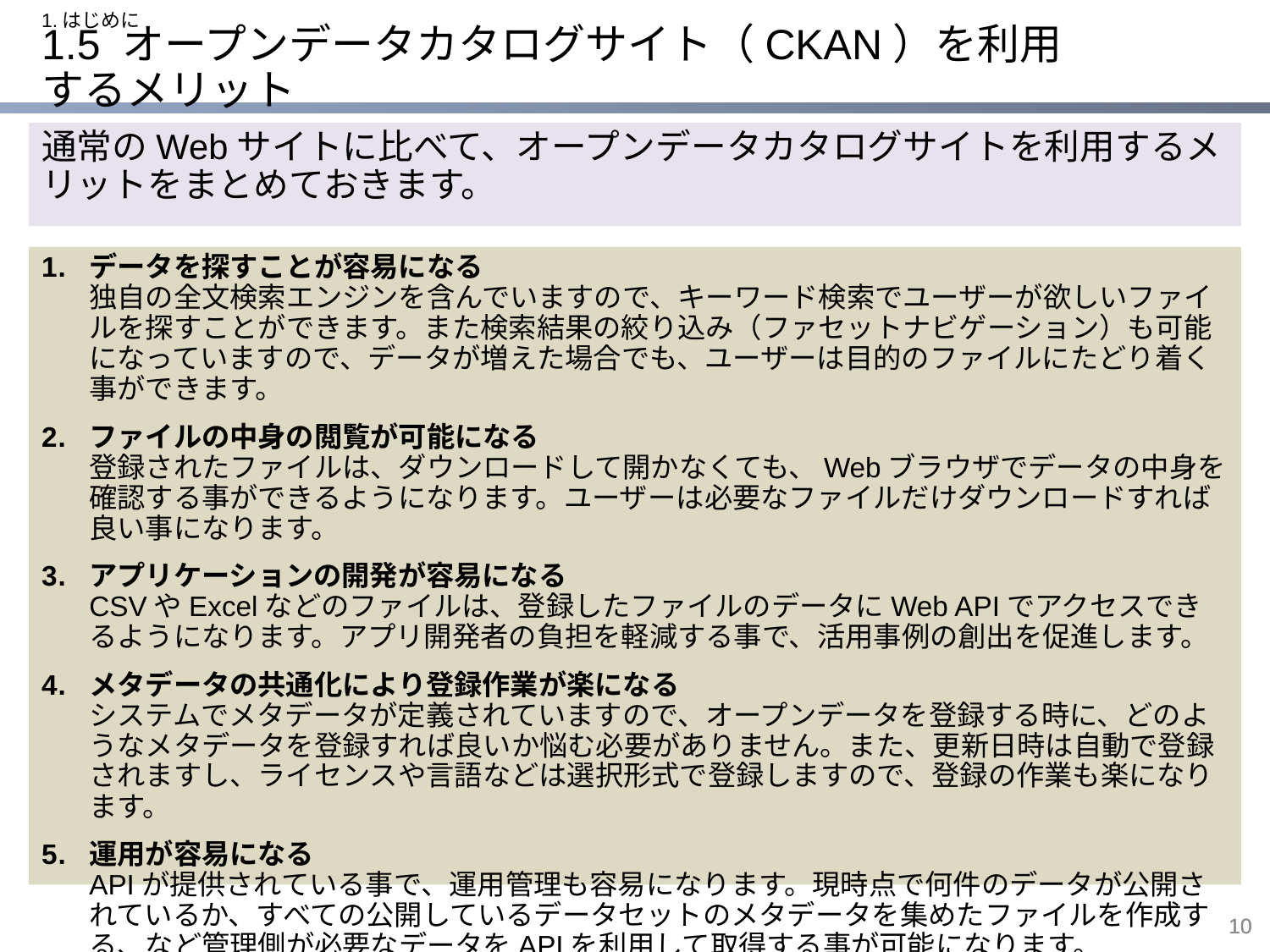

1.はじめに
# 1.5 オープンデータカタログサイト（CKAN）を利用するメリット
通常のWebサイトに比べて、オープンデータカタログサイトを利用するメリットをまとめておきます。
データを探すことが容易になる
独自の全文検索エンジンを含んでいますので、キーワード検索でユーザーが欲しいファイルを探すことができます。また検索結果の絞り込み（ファセットナビゲーション）も可能になっていますので、データが増えた場合でも、ユーザーは目的のファイルにたどり着く事ができます。
ファイルの中身の閲覧が可能になる
登録されたファイルは、ダウンロードして開かなくても、Webブラウザでデータの中身を確認する事ができるようになります。ユーザーは必要なファイルだけダウンロードすれば良い事になります。
アプリケーションの開発が容易になる
CSVやExcelなどのファイルは、登録したファイルのデータにWeb APIでアクセスできるようになります。アプリ開発者の負担を軽減する事で、活用事例の創出を促進します。
メタデータの共通化により登録作業が楽になる
システムでメタデータが定義されていますので、オープンデータを登録する時に、どのようなメタデータを登録すれば良いか悩む必要がありません。また、更新日時は自動で登録されますし、ライセンスや言語などは選択形式で登録しますので、登録の作業も楽になります。
運用が容易になる
APIが提供されている事で、運用管理も容易になります。現時点で何件のデータが公開されているか、すべての公開しているデータセットのメタデータを集めたファイルを作成する、など管理側が必要なデータをAPIを利用して取得する事が可能になります。
10